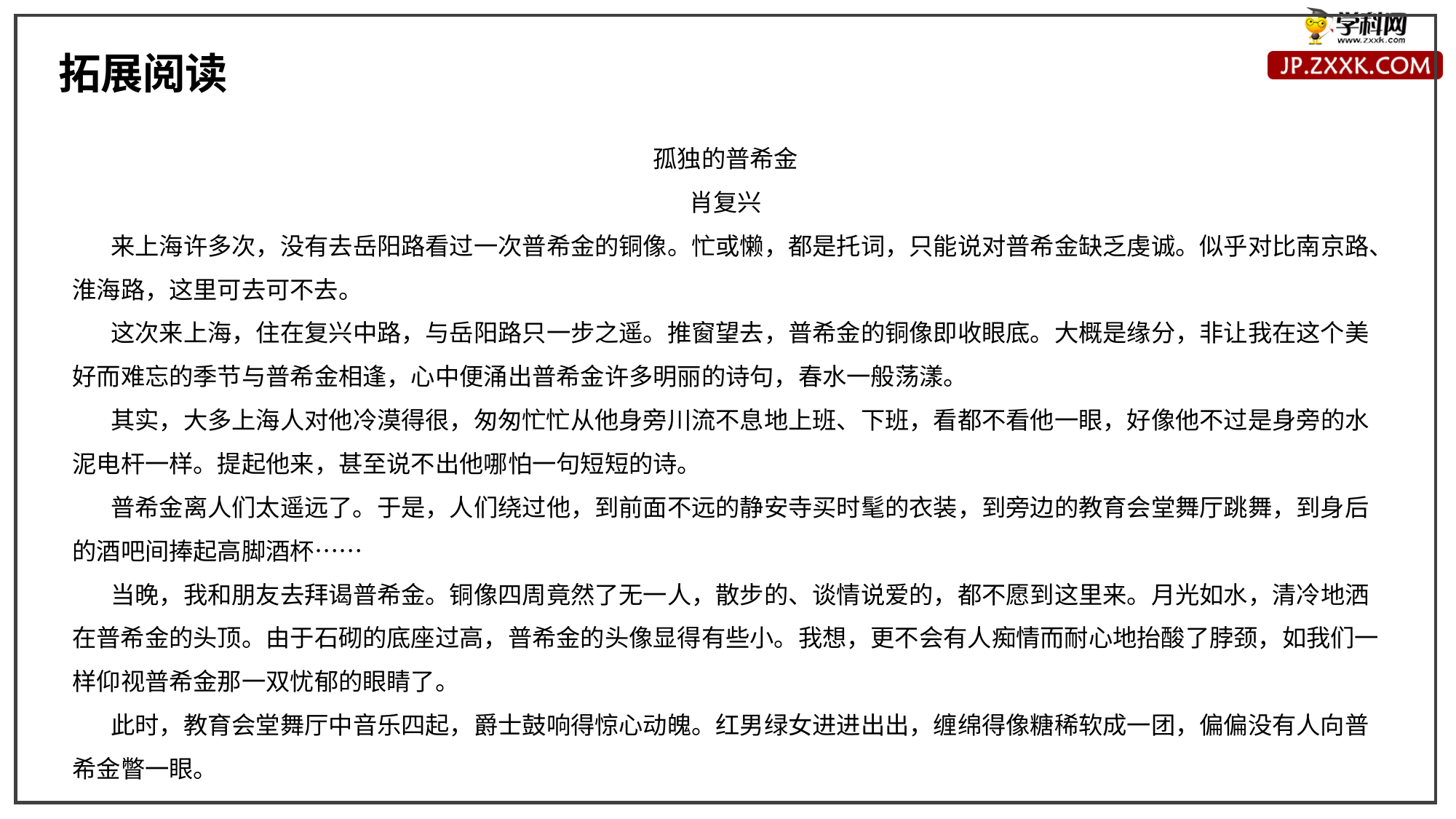

拓展阅读
孤独的普希金
肖复兴
      来上海许多次，没有去岳阳路看过一次普希金的铜像。忙或懒，都是托词，只能说对普希金缺乏虔诚。似乎对比南京路、淮海路，这里可去可不去。
      这次来上海，住在复兴中路，与岳阳路只一步之遥。推窗望去，普希金的铜像即收眼底。大概是缘分，非让我在这个美好而难忘的季节与普希金相逢，心中便涌出普希金许多明丽的诗句，春水一般荡漾。
      其实，大多上海人对他冷漠得很，匆匆忙忙从他身旁川流不息地上班、下班，看都不看他一眼，好像他不过是身旁的水泥电杆一样。提起他来，甚至说不出他哪怕一句短短的诗。
      普希金离人们太遥远了。于是，人们绕过他，到前面不远的静安寺买时髦的衣装，到旁边的教育会堂舞厅跳舞，到身后的酒吧间捧起高脚酒杯……
      当晚，我和朋友去拜谒普希金。铜像四周竟然了无一人，散步的、谈情说爱的，都不愿到这里来。月光如水，清冷地洒在普希金的头顶。由于石砌的底座过高，普希金的头像显得有些小。我想，更不会有人痴情而耐心地抬酸了脖颈，如我们一样仰视普希金那一双忧郁的眼睛了。
      此时，教育会堂舞厅中音乐四起，爵士鼓响得惊心动魄。红男绿女进进出出，缠绵得像糖稀软成一团，偏偏没有人向普希金瞥一眼。